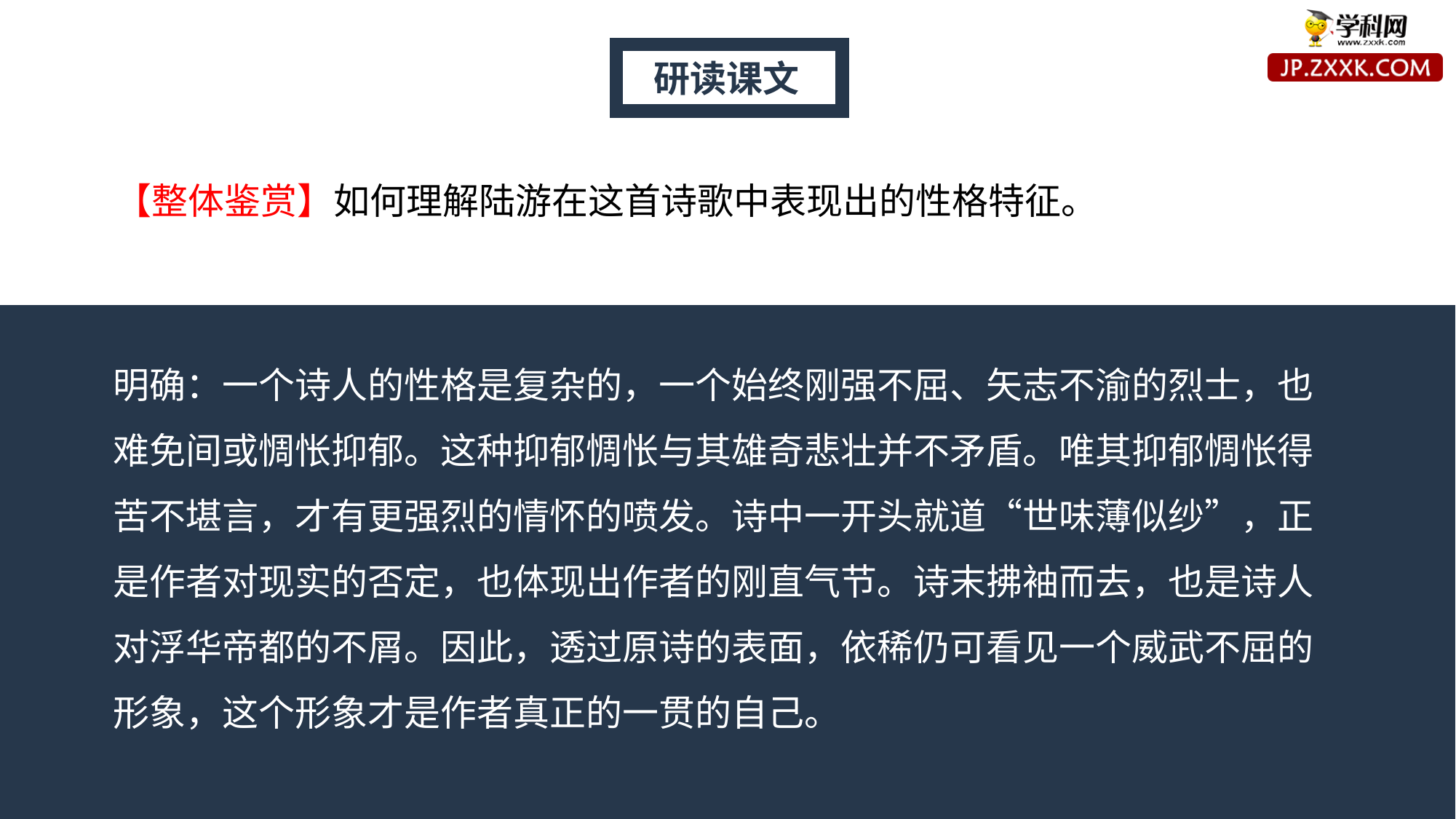

研读课文
【整体鉴赏】如何理解陆游在这首诗歌中表现出的性格特征。

明确：一个诗人的性格是复杂的，一个始终刚强不屈、矢志不渝的烈士，也难免间或惆怅抑郁。这种抑郁惆怅与其雄奇悲壮并不矛盾。唯其抑郁惆怅得苦不堪言，才有更强烈的情怀的喷发。诗中一开头就道“世味薄似纱”，正是作者对现实的否定，也体现出作者的刚直气节。诗末拂袖而去，也是诗人对浮华帝都的不屑。因此，透过原诗的表面，依稀仍可看见一个威武不屈的形象，这个形象才是作者真正的一贯的自己。